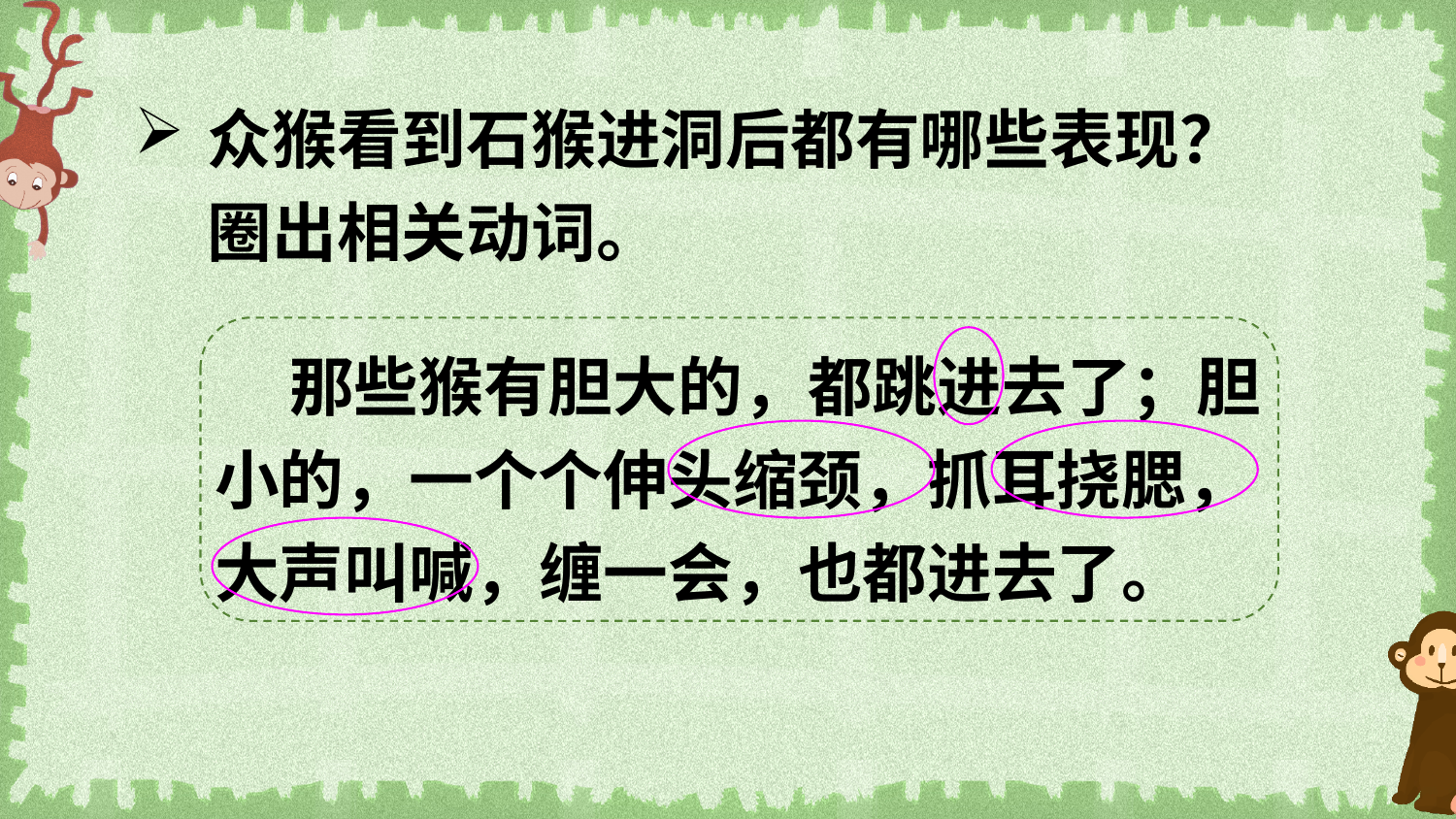

众猴看到石猴进洞后都有哪些表现？圈出相关动词。

    那些猴有胆大的，都跳进去了；胆小的，一个个伸头缩颈，抓耳挠腮，大声叫喊，缠一会，也都进去了。